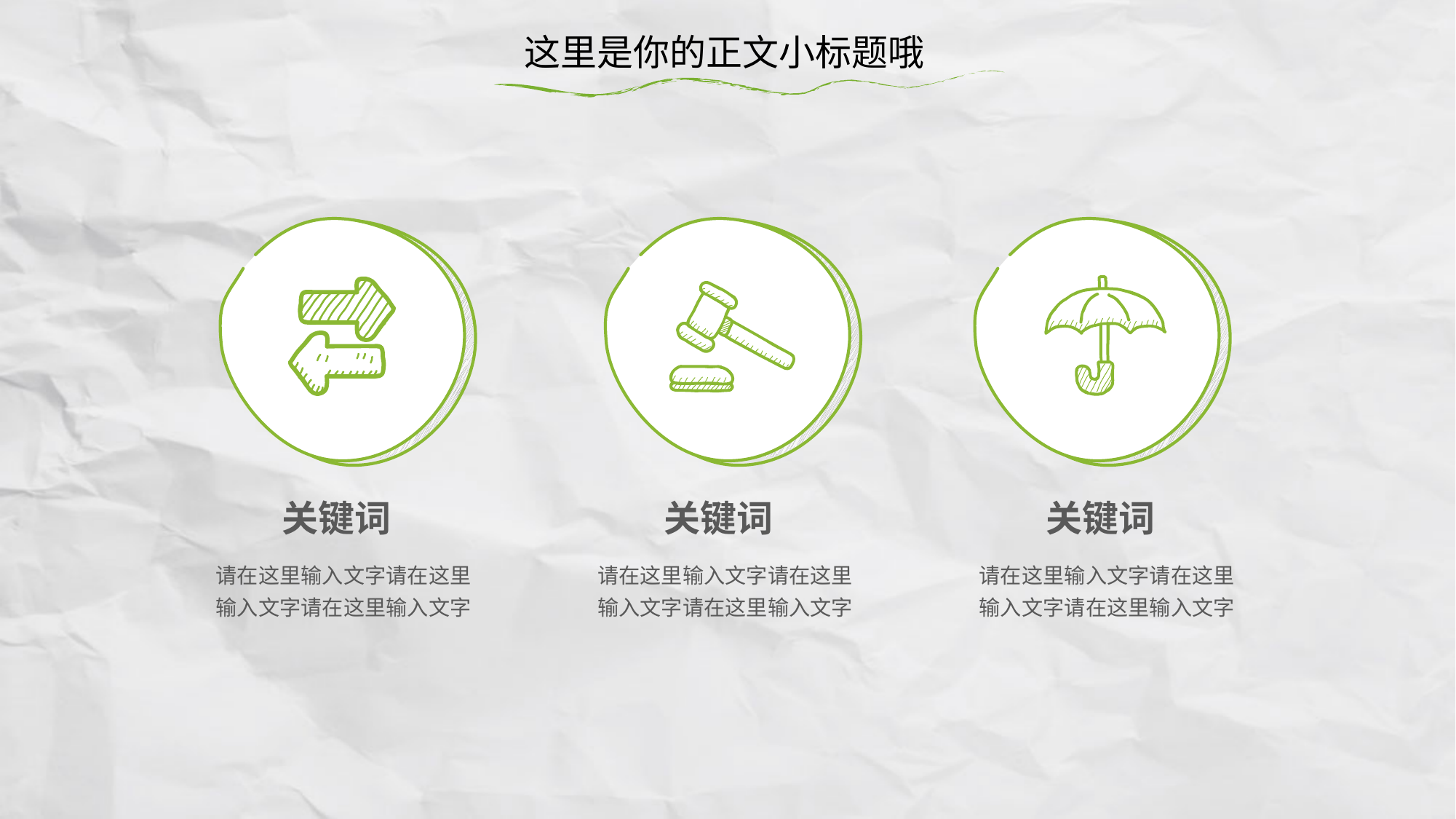

这里是你的正文小标题哦

关键词
请在这里输入文字请在这里输入文字请在这里输入文字
关键词
请在这里输入文字请在这里输入文字请在这里输入文字
关键词
请在这里输入文字请在这里输入文字请在这里输入文字